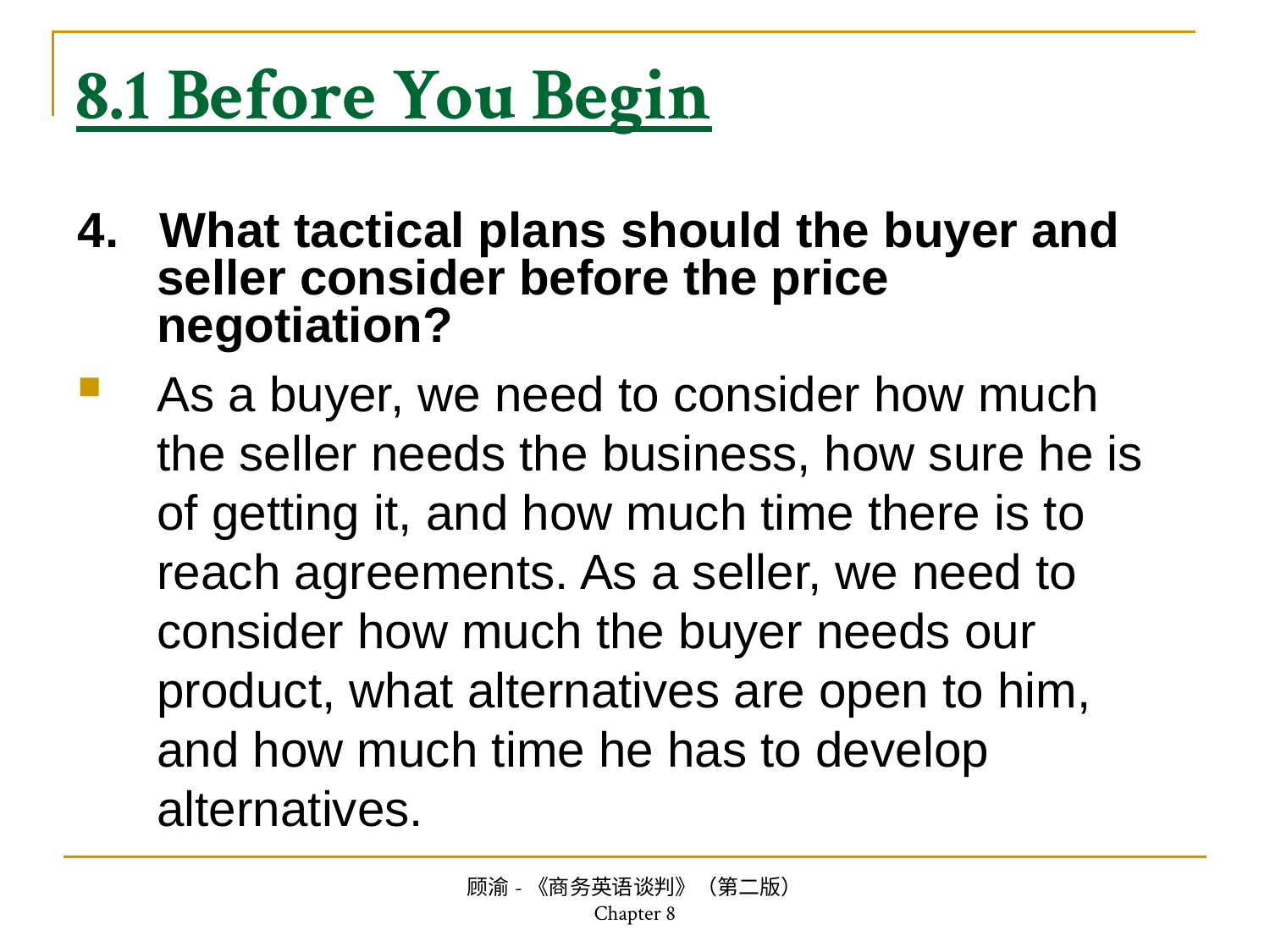

# 8.1 Before You Begin
4.   What tactical plans should the buyer and seller consider before the price negotiation?
As a buyer, we need to consider how much the seller needs the business, how sure he is of getting it, and how much time there is to reach agreements. As a seller, we need to consider how much the buyer needs our product, what alternatives are open to him, and how much time he has to develop alternatives.

8
顾渝-《商务英语谈判》（第二版） Chapter 8